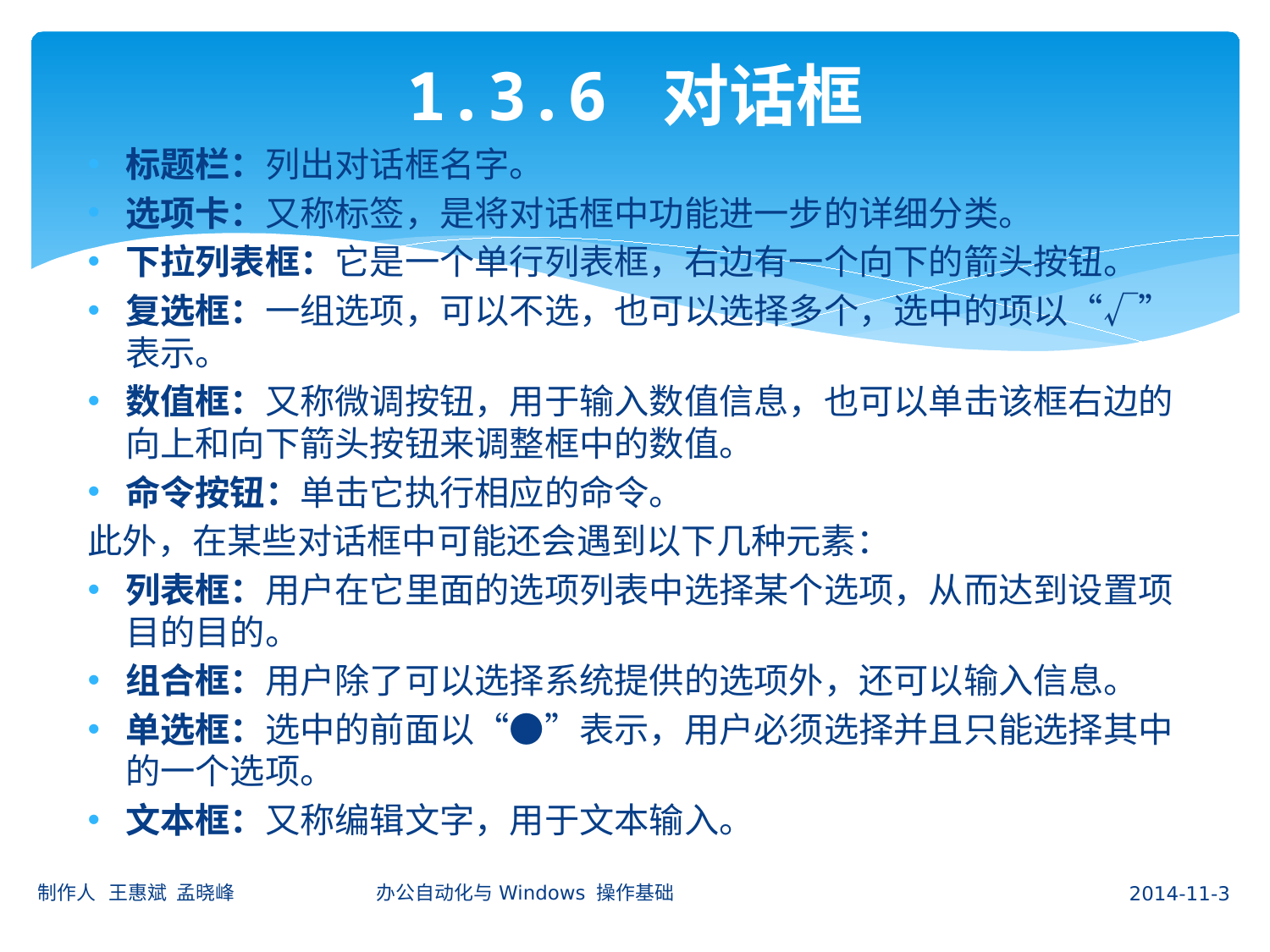

# 1.3.6 对话框
标题栏：列出对话框名字。
选项卡：又称标签，是将对话框中功能进一步的详细分类。
下拉列表框：它是一个单行列表框，右边有一个向下的箭头按钮。
复选框：一组选项，可以不选，也可以选择多个，选中的项以“√”表示。
数值框：又称微调按钮，用于输入数值信息，也可以单击该框右边的向上和向下箭头按钮来调整框中的数值。
命令按钮：单击它执行相应的命令。
此外，在某些对话框中可能还会遇到以下几种元素：
列表框：用户在它里面的选项列表中选择某个选项，从而达到设置项目的目的。
组合框：用户除了可以选择系统提供的选项外，还可以输入信息。
单选框：选中的前面以“●”表示，用户必须选择并且只能选择其中的一个选项。
文本框：又称编辑文字，用于文本输入。
制作人   王惠斌  孟晓峰                                办公自动化与Windows 操作基础
2014-11-3